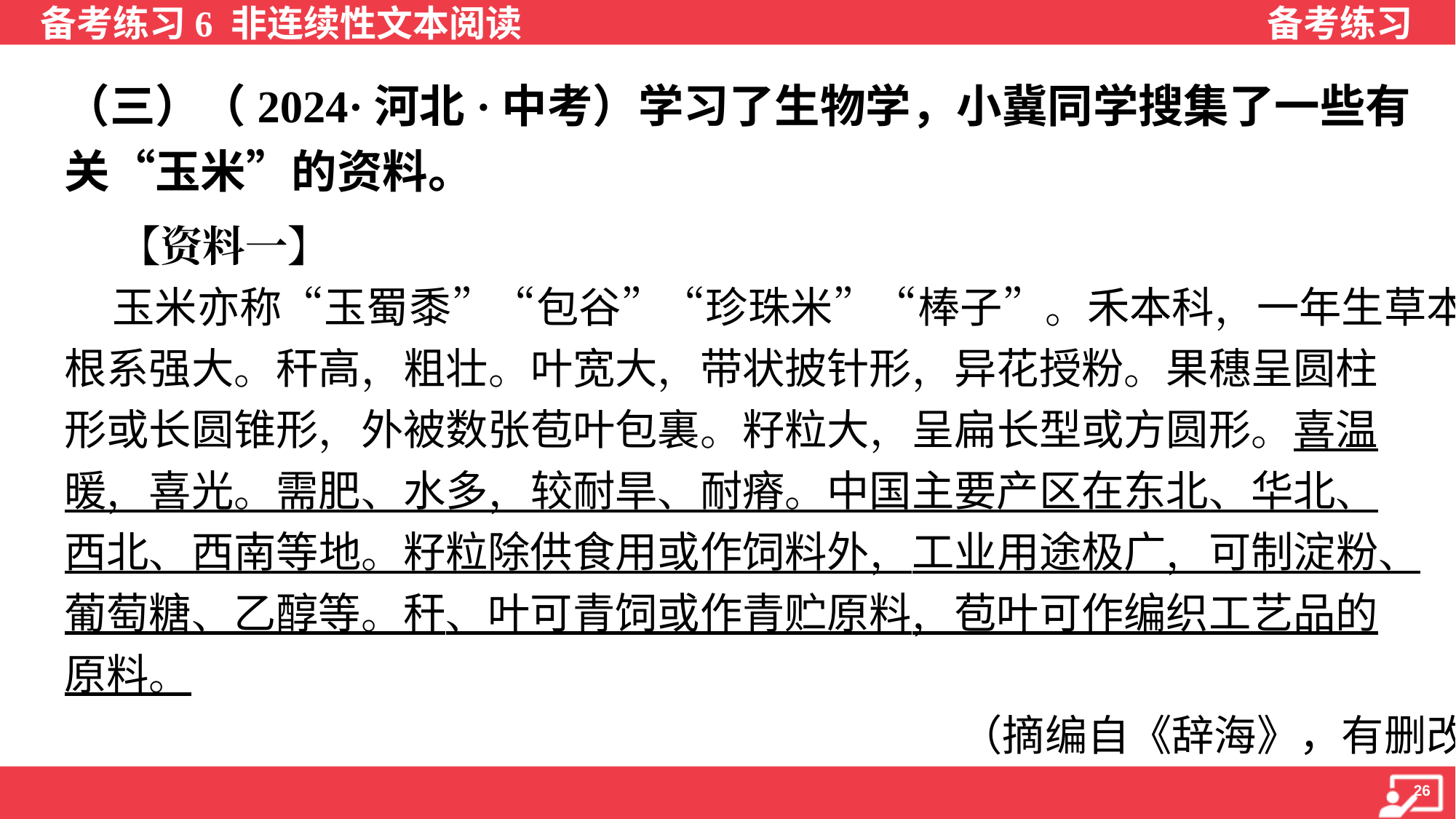

（三）（2024·河北·中考）学习了生物学，小冀同学搜集了一些有
关“玉米”的资料。
    【资料一】
    玉米亦称“玉蜀黍”“包谷”“珍珠米”“棒子”。禾本科，一年生草本。
根系强大。秆高，粗壮。叶宽大，带状披针形，异花授粉。果穗呈圆柱
形或长圆锥形，外被数张苞叶包裏。籽粒大，呈扁长型或方圆形。喜温
暖，喜光。需肥、水多，较耐旱、耐瘠。中国主要产区在东北、华北、
西北、西南等地。籽粒除供食用或作饲料外，工业用途极广，可制淀粉、
葡萄糖、乙醇等。秆、叶可青饲或作青贮原料，苞叶可作编织工艺品的
原料。
（摘编自《辞海》，有删改）